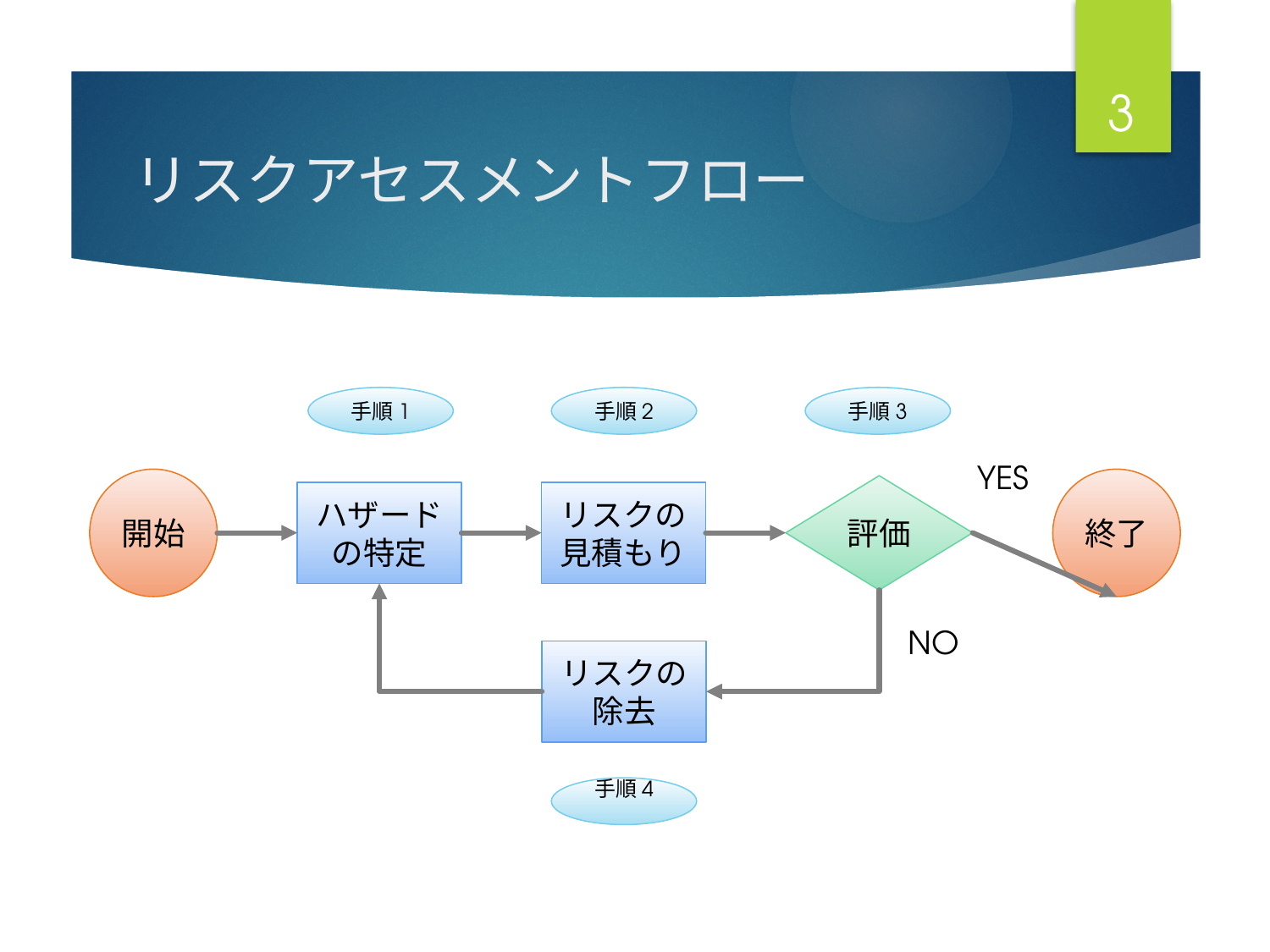

3
# リスクアセスメントフロー
手順1
手順2
手順3
YES
開始
終了
評価
ハザードの特定
リスクの見積もり
NO
リスクの除去
手順4